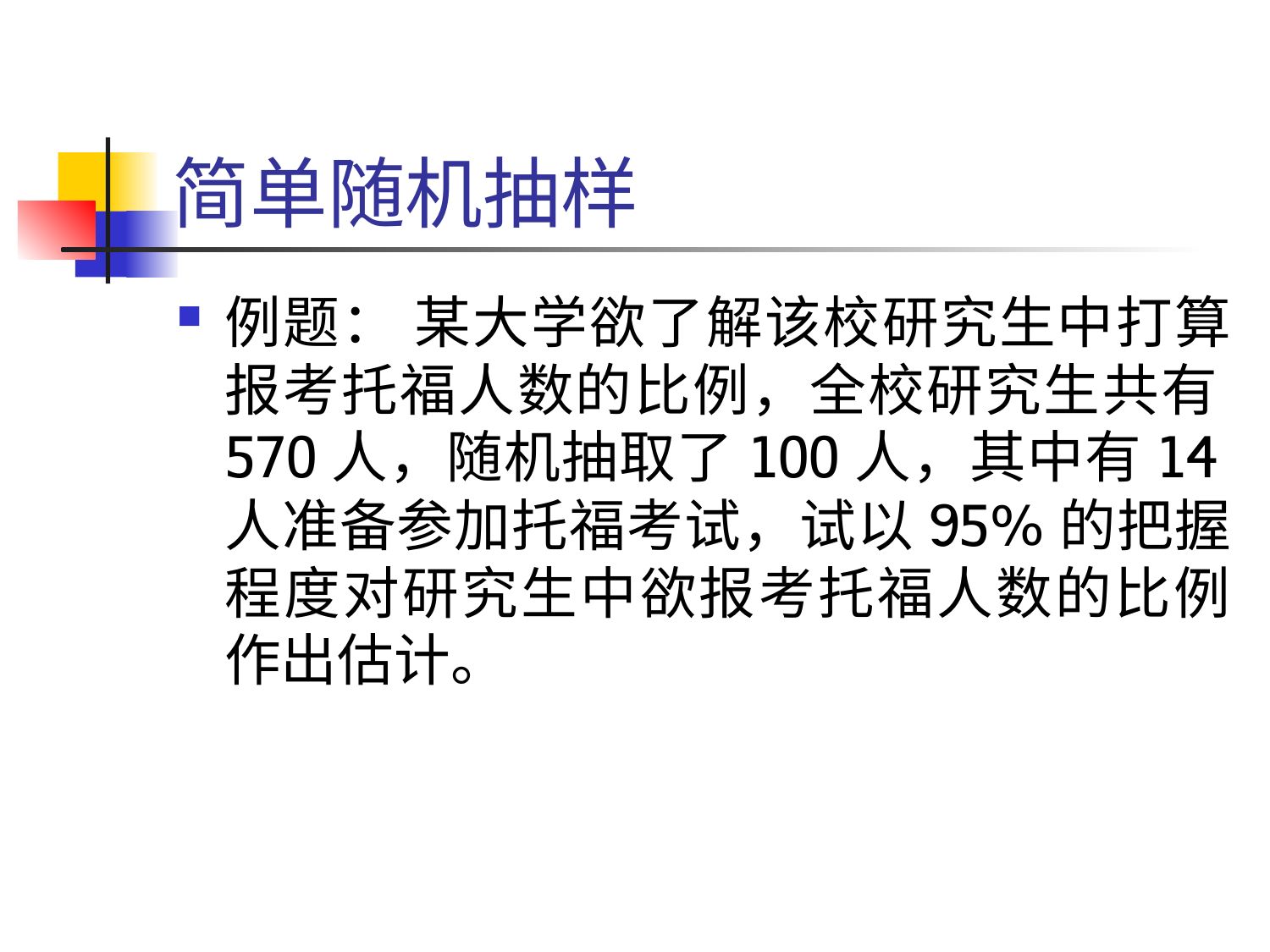

# 简单随机抽样
例题： 某大学欲了解该校研究生中打算报考托福人数的比例，全校研究生共有570人，随机抽取了100人，其中有14人准备参加托福考试，试以95%的把握程度对研究生中欲报考托福人数的比例作出估计。